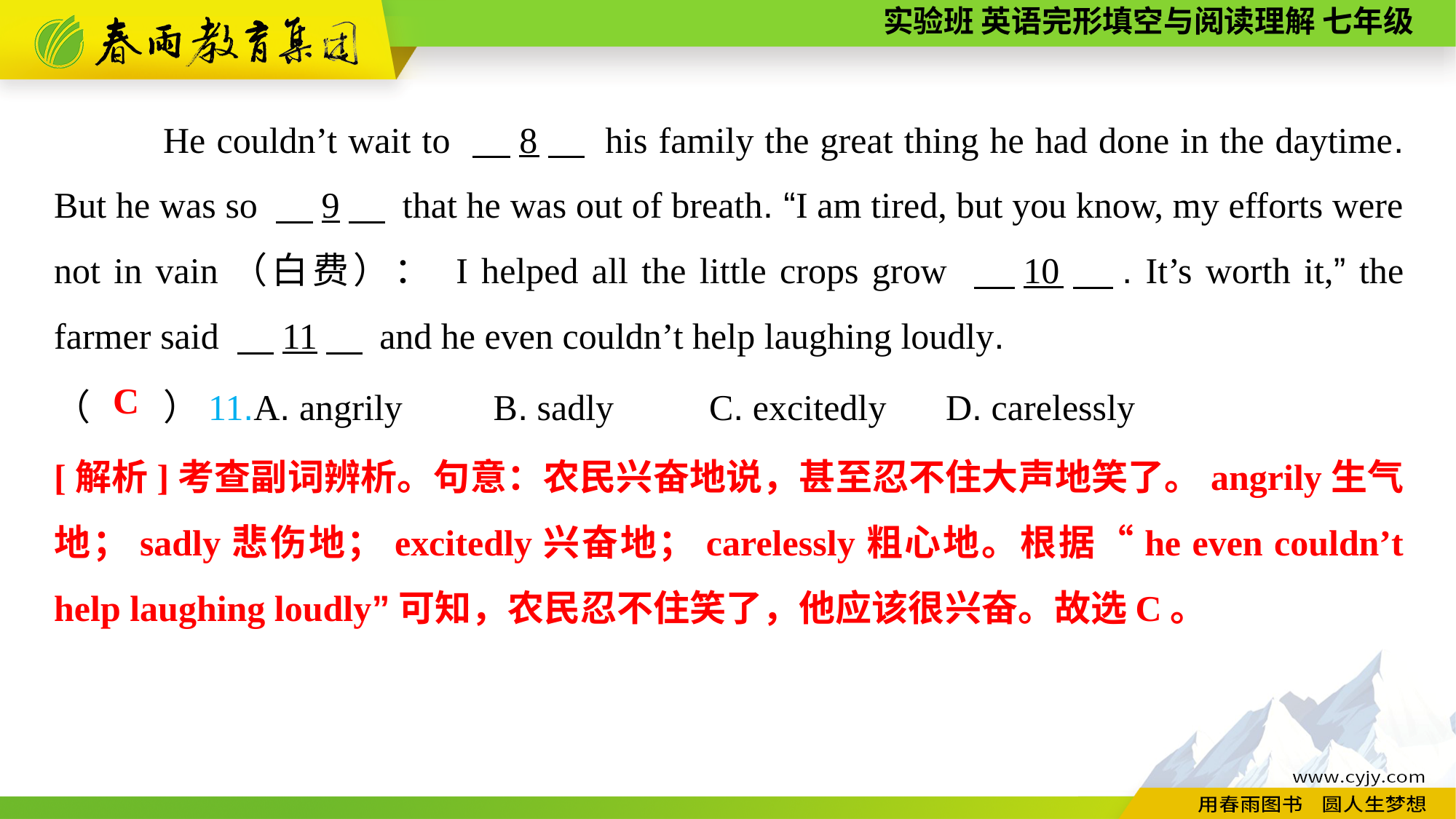

He couldn’t wait to 　8　 his family the great thing he had done in the daytime. But he was so 　9　 that he was out of breath. “I am tired, but you know, my efforts were not in vain（白费）： I helped all the little crops grow 　10　. It’s worth it,” the farmer said 　11　 and he even couldn’t help laughing loudly.
（　　）11.A. angrily          B. sadly	C. excitedly	  D. carelessly
C
[解析]考查副词辨析。句意：农民兴奋地说，甚至忍不住大声地笑了。angrily生气地；sadly悲伤地；excitedly兴奋地；carelessly粗心地。根据“he even couldn’t help laughing loudly”可知，农民忍不住笑了，他应该很兴奋。故选C。